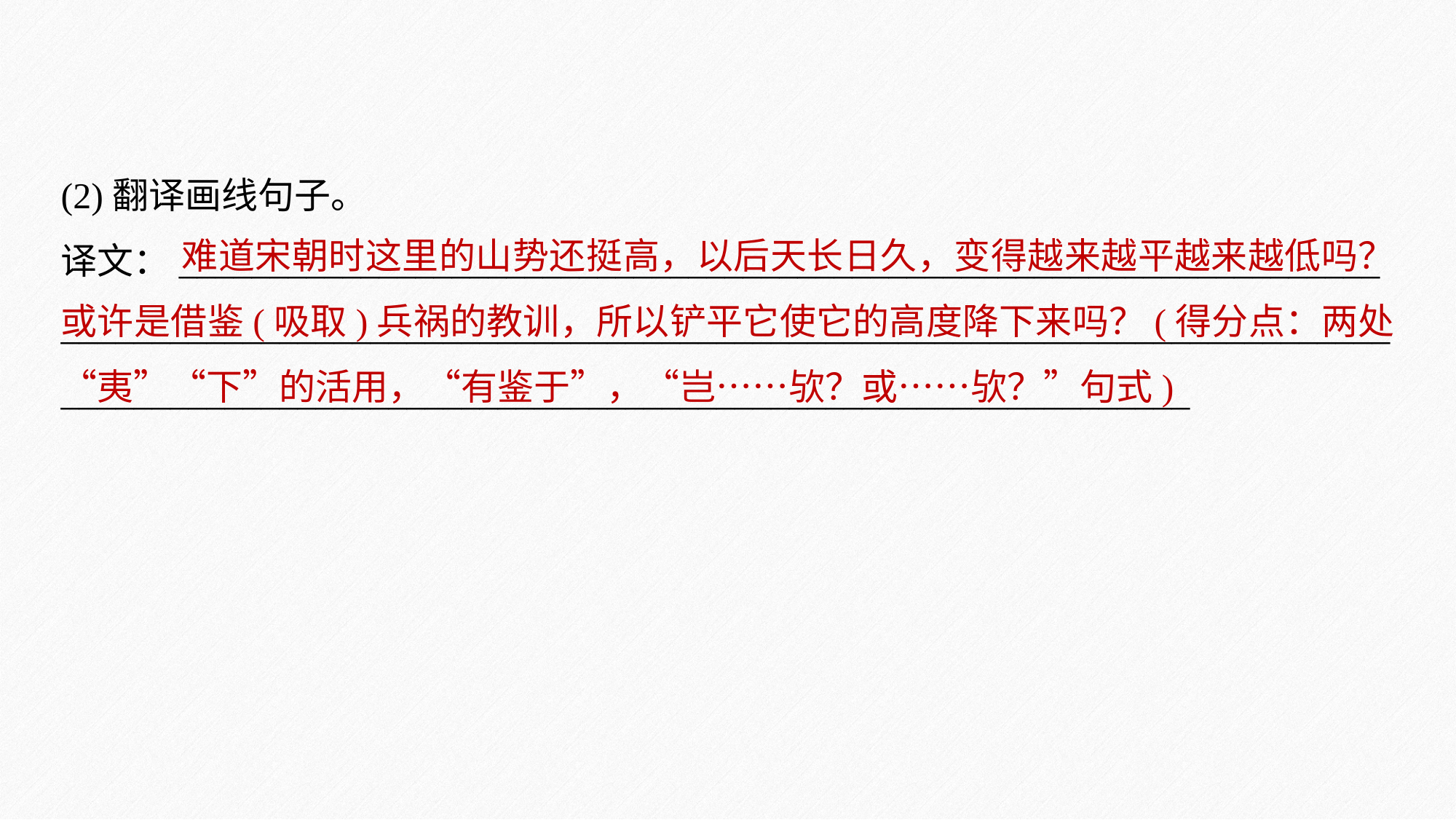

(2)翻译画线句子。
译文：__________________________________________________________________
_______________________________________________________________________________________________________________________________________
             难道宋朝时这里的山势还挺高，以后天长日久，变得越来越平越来越低吗？或许是借鉴(吸取)兵祸的教训，所以铲平它使它的高度降下来吗？(得分点：两处“夷”“下”的活用，“有鉴于”，“岂……欤？或……欤？”句式)